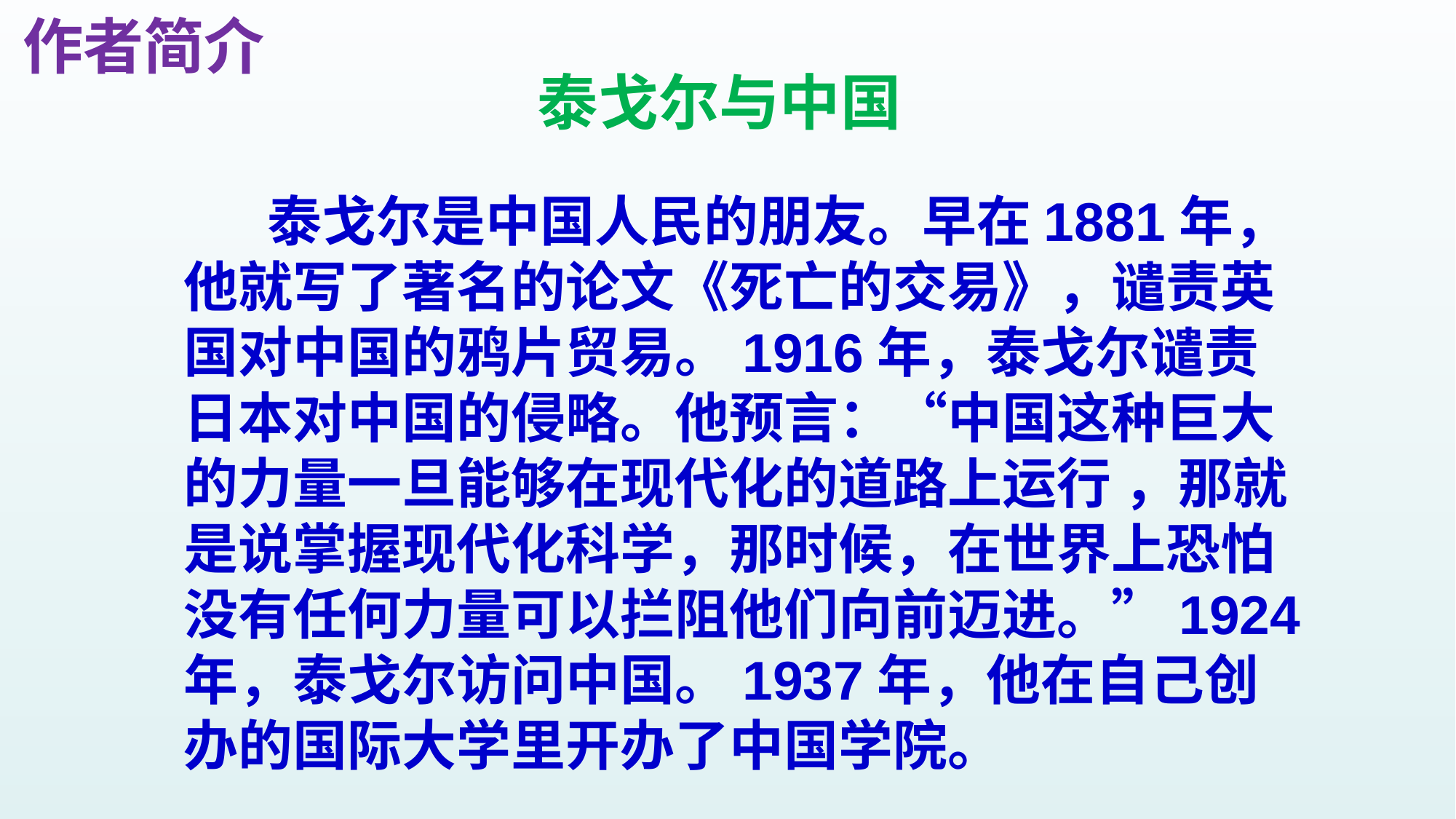

作者简介
# 泰戈尔与中国
         泰戈尔是中国人民的朋友。早在1881年，他就写了著名的论文《死亡的交易》，谴责英国对中国的鸦片贸易。1916年，泰戈尔谴责日本对中国的侵略。他预言：“中国这种巨大的力量一旦能够在现代化的道路上运行 ，那就是说掌握现代化科学，那时候，在世界上恐怕没有任何力量可以拦阻他们向前迈进。”1924年，泰戈尔访问中国。1937年，他在自己创办的国际大学里开办了中国学院。